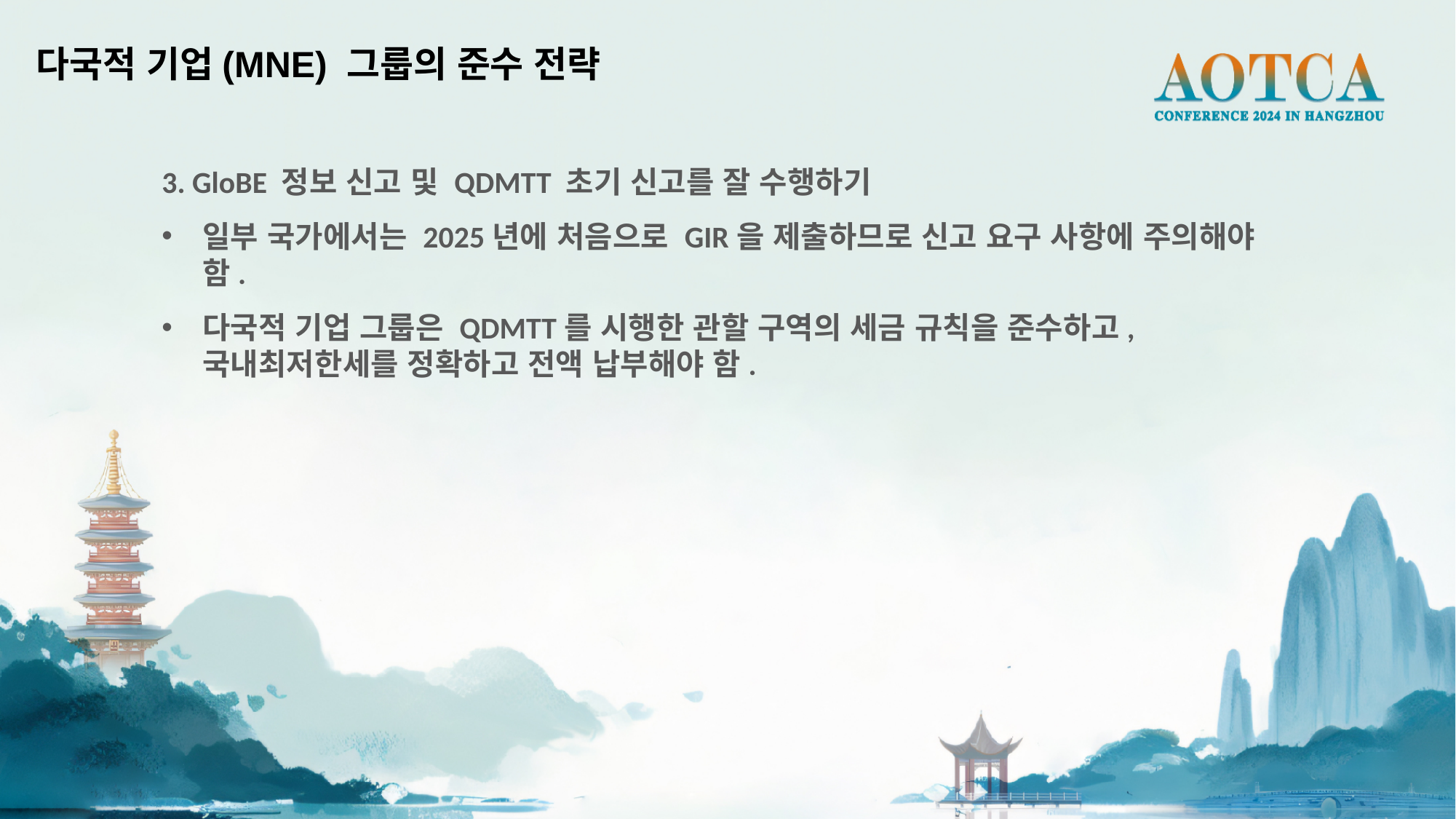

다국적 기업(MNE) 그룹의 준수 전략
3. GloBE 정보 신고 및 QDMTT 초기 신고를 잘 수행하기
일부 국가에서는 2025년에 처음으로 GIR을 제출하므로 신고 요구 사항에 주의해야 함.
다국적 기업 그룹은 QDMTT를 시행한 관할 구역의 세금 규칙을 준수하고, 국내최저한세를 정확하고 전액 납부해야 함.